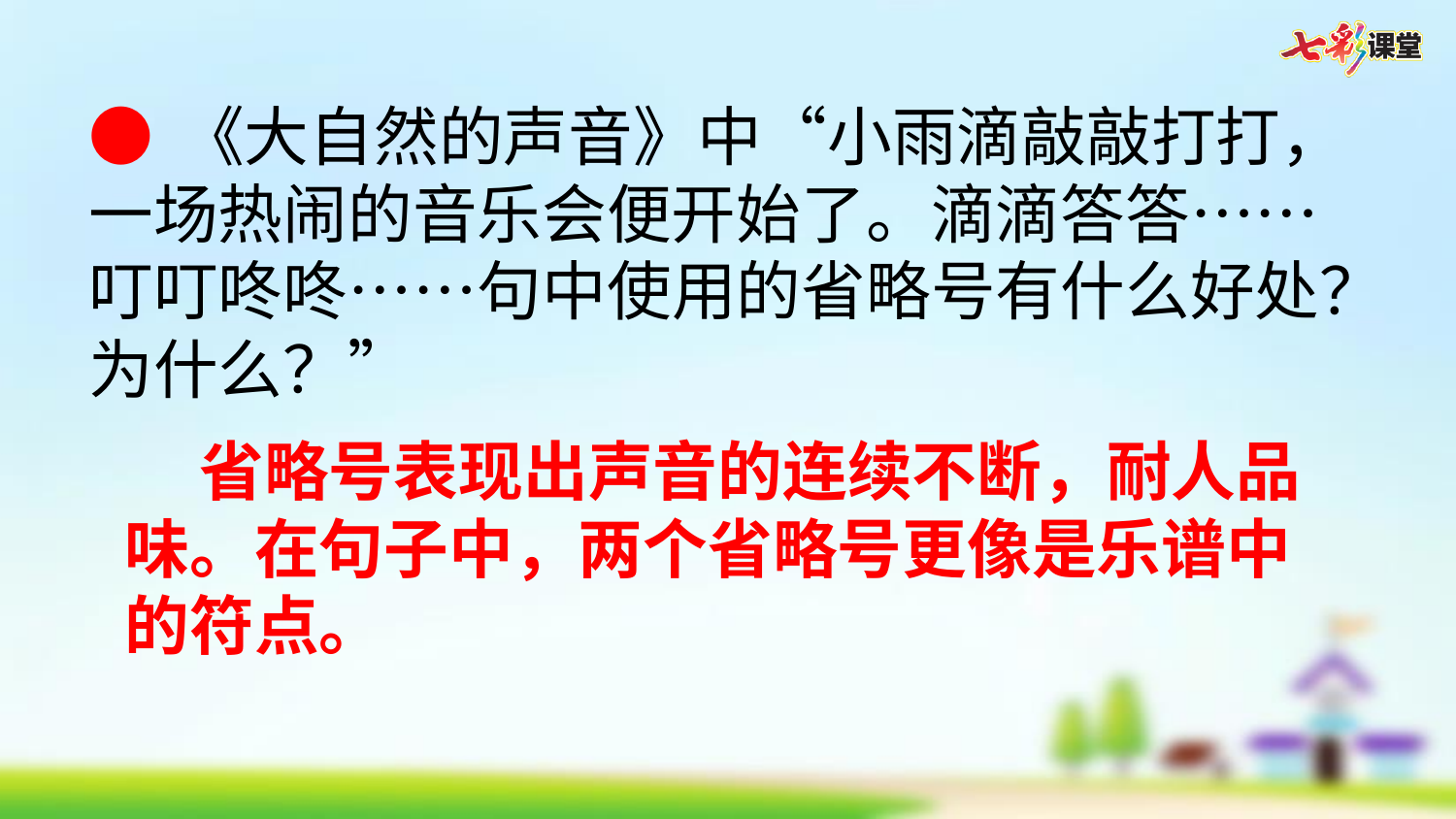

● 《大自然的声音》中“小雨滴敲敲打打，一场热闹的音乐会便开始了。滴滴答答……叮叮咚咚……句中使用的省略号有什么好处？为什么？”
    省略号表现出声音的连续不断，耐人品味。在句子中，两个省略号更像是乐谱中的符点。